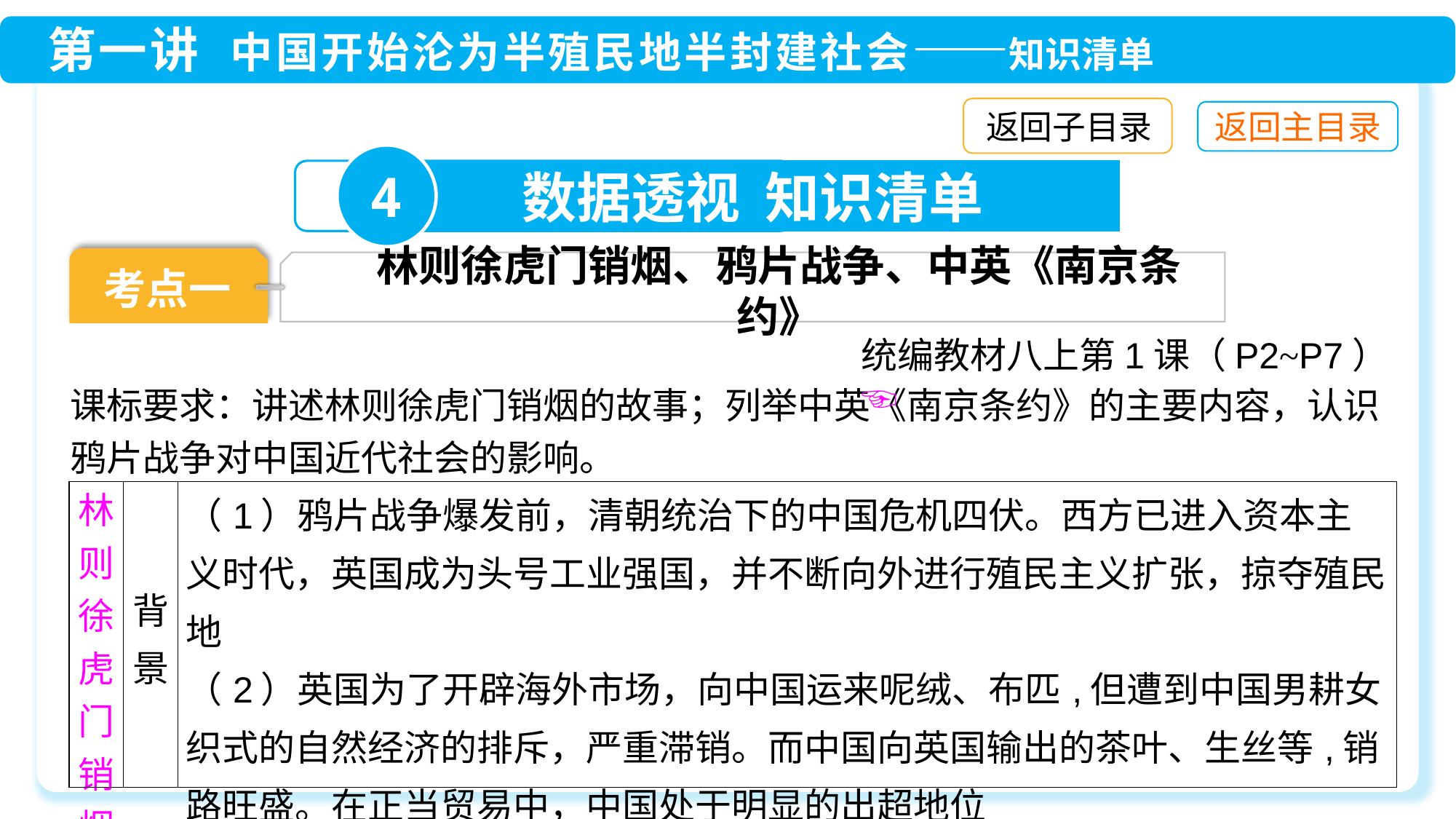

返回子目录
4

数据透视  知识清单
考点一
林则徐虎门销烟、鸦片战争、中英《南京条约》

统编教材八上第1课（P2~P7）☜
课标要求：讲述林则徐虎门销烟的故事；列举中英《南京条约》的主要内容，认识鸦片战争对中国近代社会的影响。
| 林则徐虎门销烟 | 背景 | （1）鸦片战争爆发前，清朝统治下的中国危机四伏。西方已进入资本主义时代，英国成为头号工业强国，并不断向外进行殖民主义扩张，掠夺殖民地 （2）英国为了开辟海外市场，向中国运来呢绒、布匹,但遭到中国男耕女织式的自然经济的排斥，严重滞销。而中国向英国输出的茶叶、生丝等,销路旺盛。在正当贸易中，中国处于明显的出超地位 （3）为了改变这种不利局面，英国向中国大量走私鸦片 |
| --- | --- | --- |